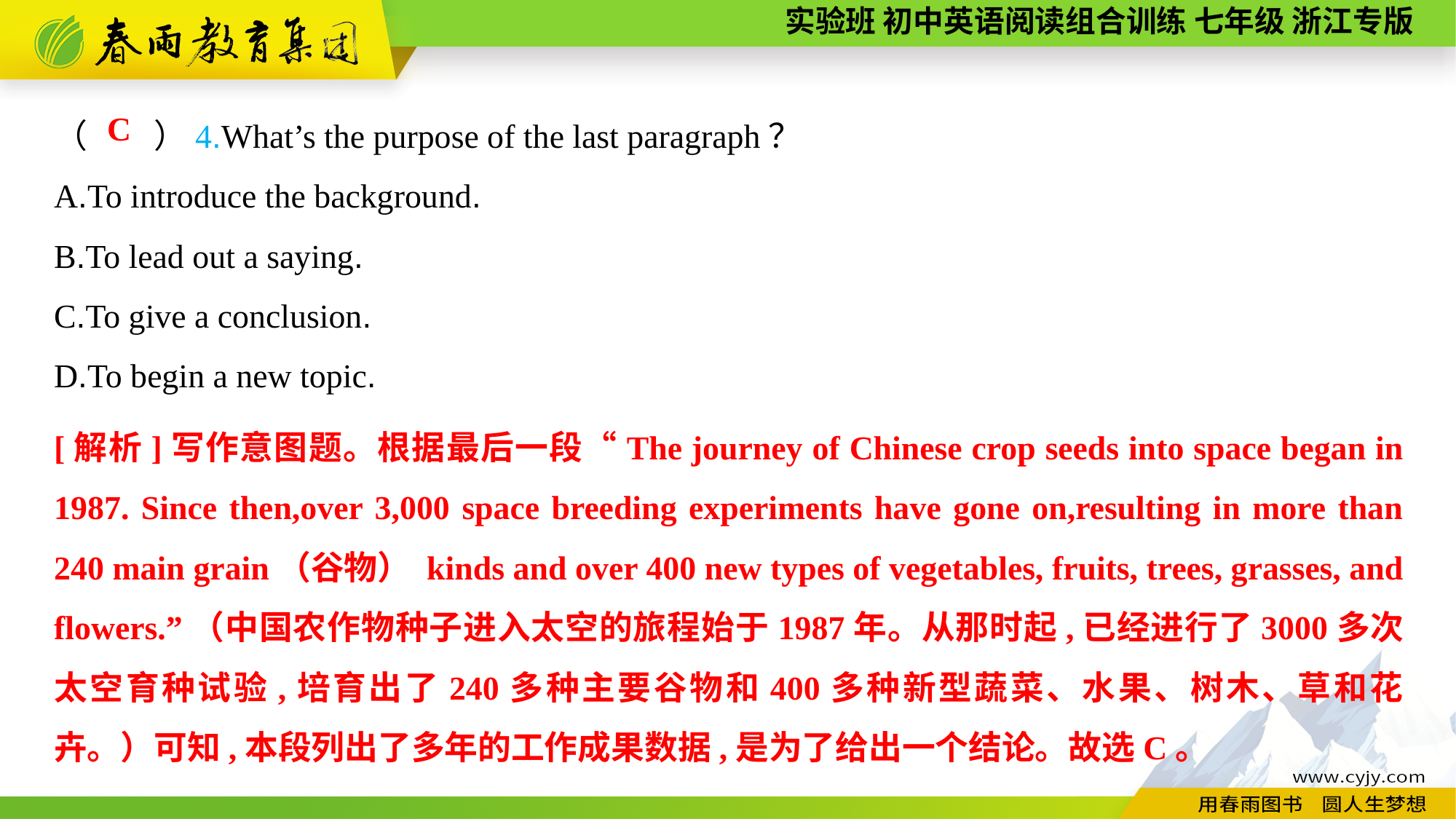

（　　）4.What’s the purpose of the last paragraph？
A.To introduce the background.
B.To lead out a saying.
C.To give a conclusion.
D.To begin a new topic.
C
[解析]写作意图题。根据最后一段“The journey of Chinese crop seeds into space began in 1987. Since then,over 3,000 space breeding experiments have gone on,resulting in more than 240 main grain（谷物） kinds and over 400 new types of vegetables, fruits, trees, grasses, and flowers.”（中国农作物种子进入太空的旅程始于1987年。从那时起,已经进行了3000多次太空育种试验,培育出了240多种主要谷物和400多种新型蔬菜、水果、树木、草和花卉。）可知,本段列出了多年的工作成果数据,是为了给出一个结论。故选C。